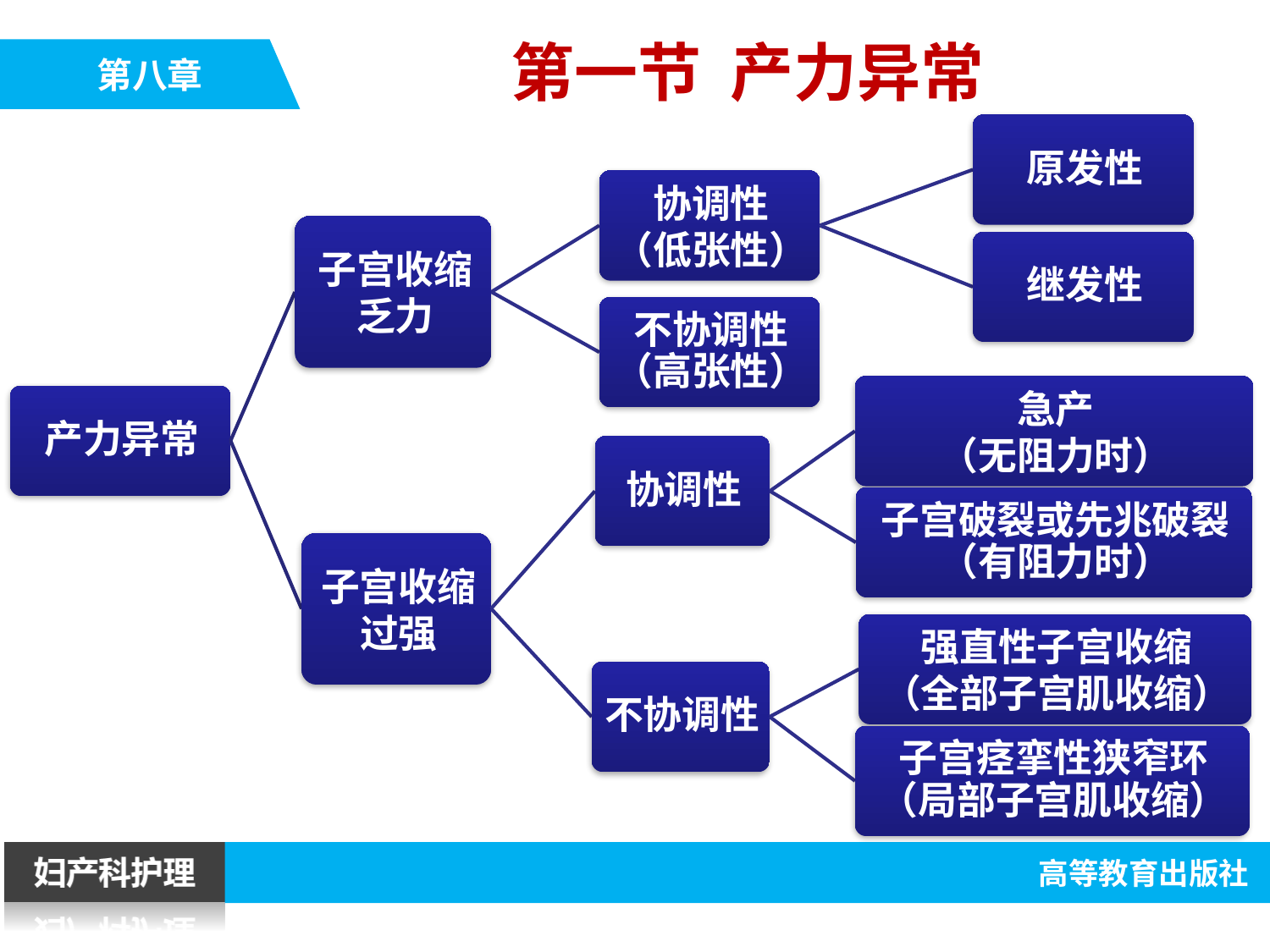

第一节  产力异常
产力异常

子宫收缩
乏力

协调性
（低张性）

原发性

继发性

不协调性（高张性）

子宫收缩
过强

协调性

急产
（无阻力时）

子宫破裂或先兆破裂（有阻力时）

不协调性

强直性子宫收缩
（全部子宫肌收缩）

子宫痉挛性狭窄环（局部子宫肌收缩）